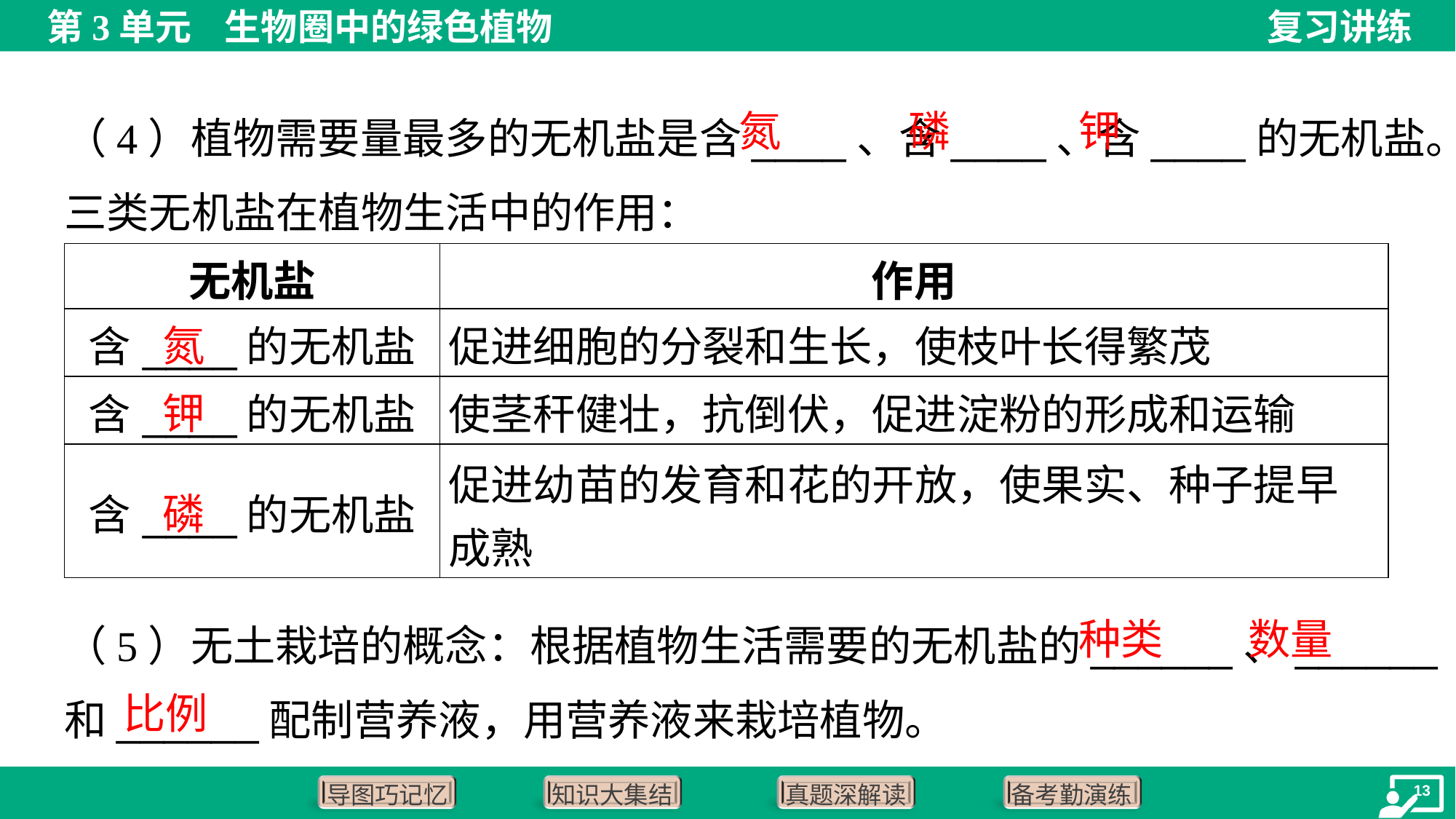

氮
磷
钾
（4）植物需要量最多的无机盐是含____、含____、含____的无机盐。
三类无机盐在植物生活中的作用：
| 无机盐 | 作用 |
| --- | --- |
| 含\_\_\_\_的无机盐 | 促进细胞的分裂和生长，使枝叶长得繁茂 |
| 含\_\_\_\_的无机盐 | 使茎秆健壮，抗倒伏，促进淀粉的形成和运输 |
| 含\_\_\_\_的无机盐 | 促进幼苗的发育和花的开放，使果实、种子提早 成熟 |
氮
钾
磷
种类
数量
（5）无土栽培的概念：根据植物生活需要的无机盐的______、______
和______配制营养液，用营养液来栽培植物。
比例